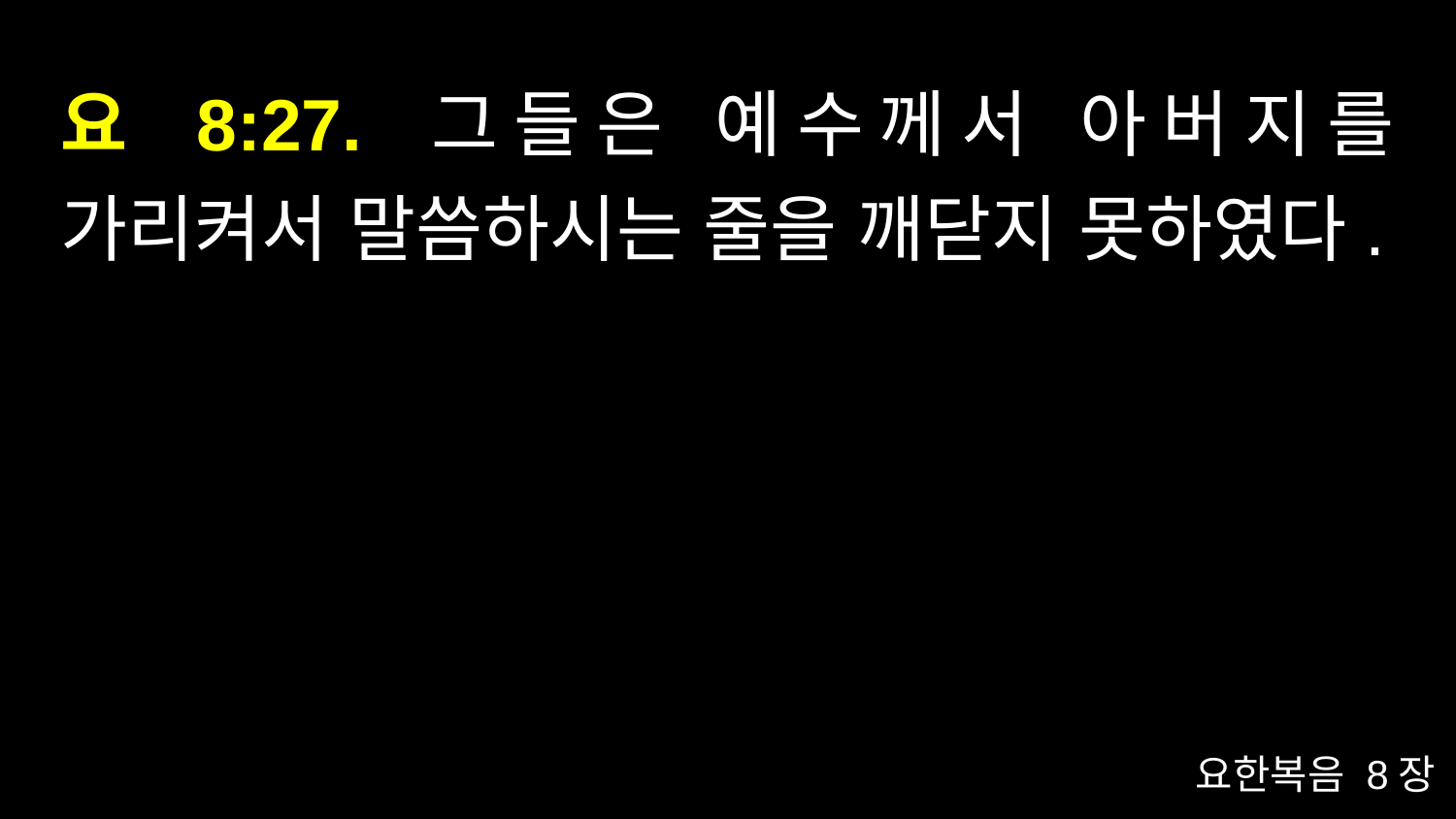

# 요 8:27. 그들은 예수께서 아버지를 가리켜서 말씀하시는 줄을 깨닫지 못하였다.
요한복음 8장